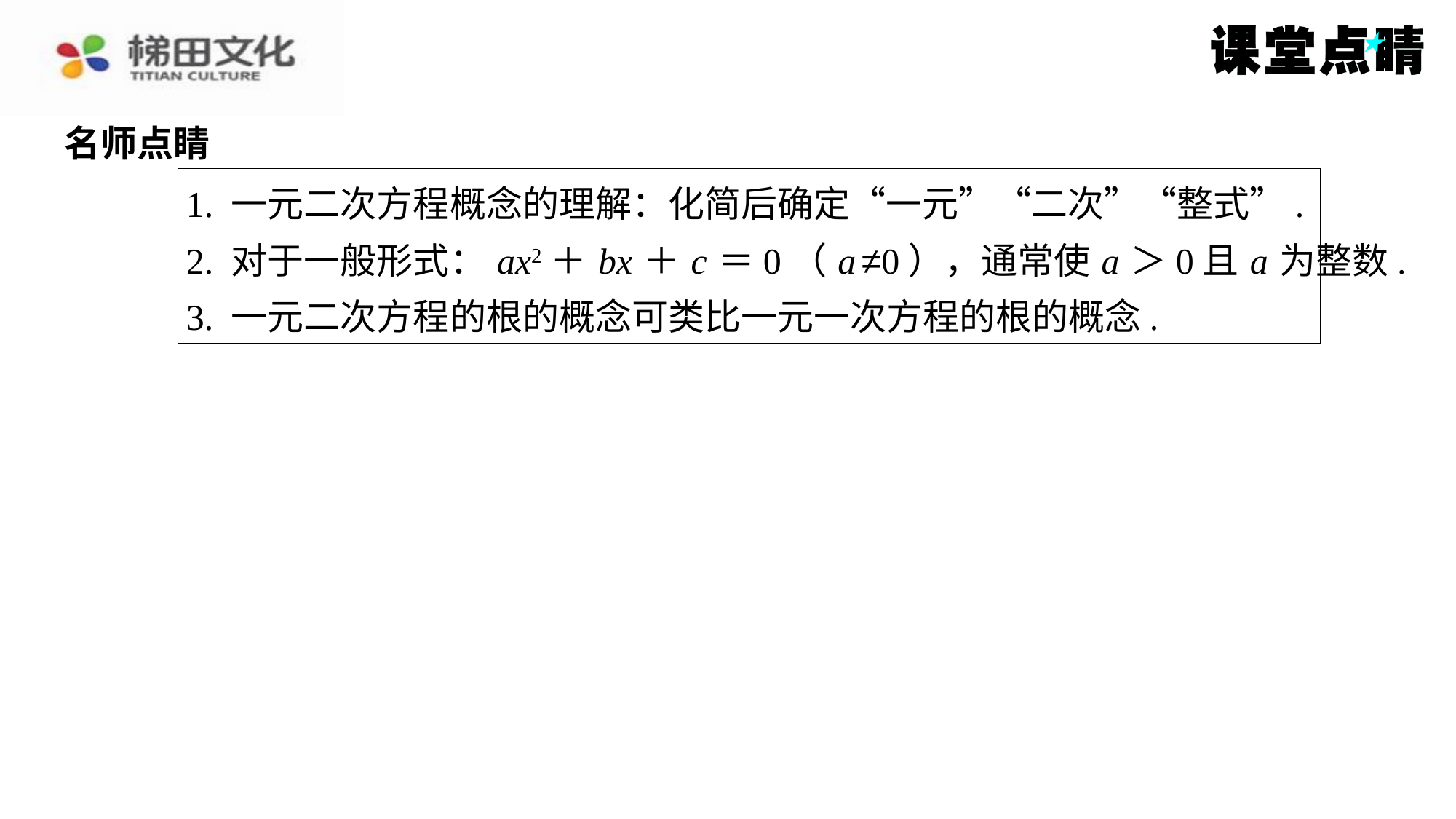

名师点睛
1. 一元二次方程概念的理解：化简后确定“一元”“二次”“整式”.
2. 对于一般形式： ax2＋ bx ＋ c ＝0（ a ≠0），通常使 a ＞0且 a 为整数.
3. 一元二次方程的根的概念可类比一元一次方程的根的概念.